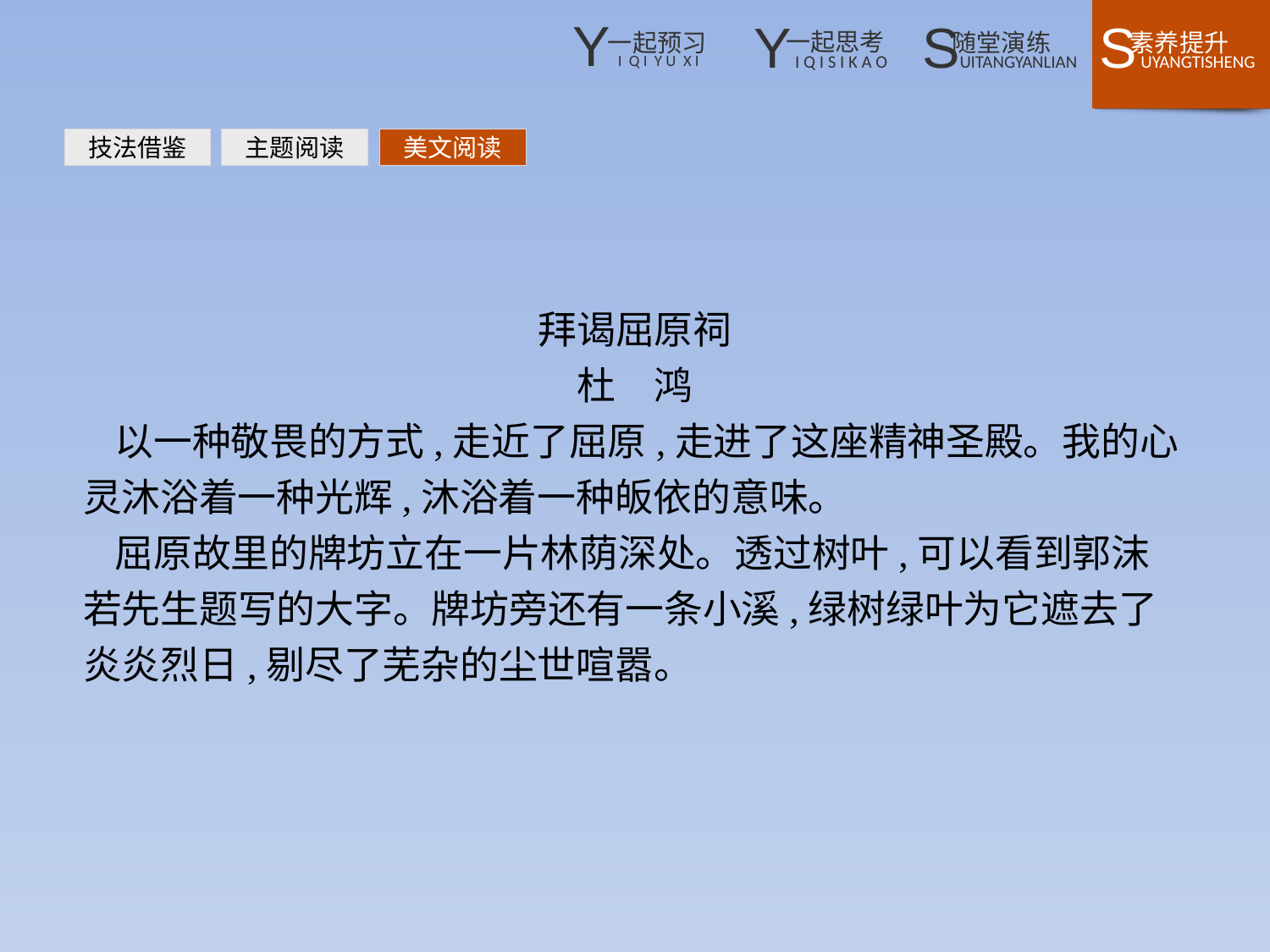

技法借鉴
主题阅读
美文阅读
拜谒屈原祠
杜　鸿
以一种敬畏的方式,走近了屈原,走进了这座精神圣殿。我的心灵沐浴着一种光辉,沐浴着一种皈依的意味。
屈原故里的牌坊立在一片林荫深处。透过树叶,可以看到郭沫若先生题写的大字。牌坊旁还有一条小溪,绿树绿叶为它遮去了炎炎烈日,剔尽了芜杂的尘世喧嚣。